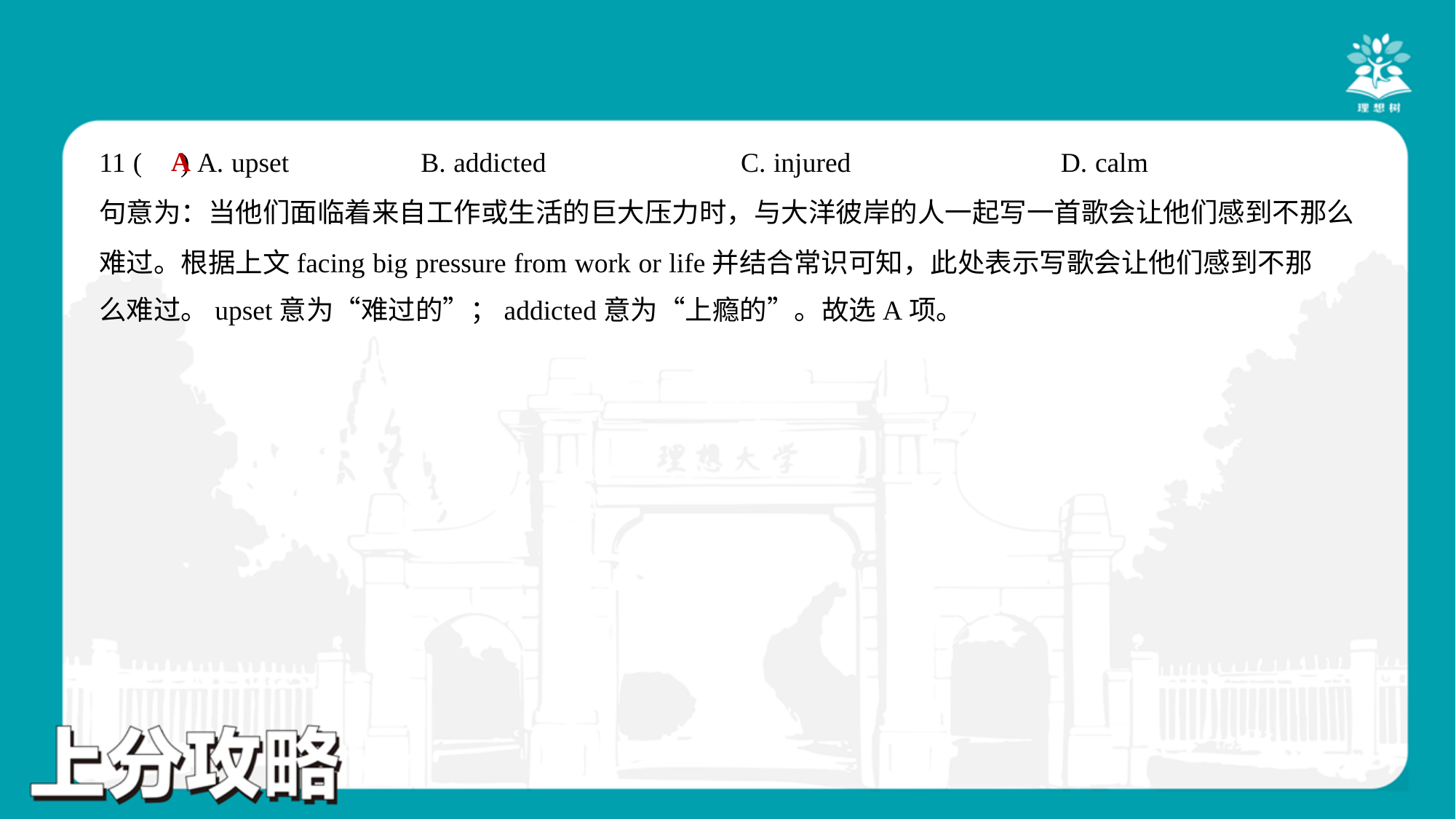

A
11 (     ) A. upset	B. addicted	C. injured	D. calm
句意为：当他们面临着来自工作或生活的巨大压力时，与大洋彼岸的人一起写一首歌会让他们感到不那么
难过。根据上文facing big pressure from work or life并结合常识可知，此处表示写歌会让他们感到不那
么难过。upset意为“难过的”；addicted意为“上瘾的”。故选A项。